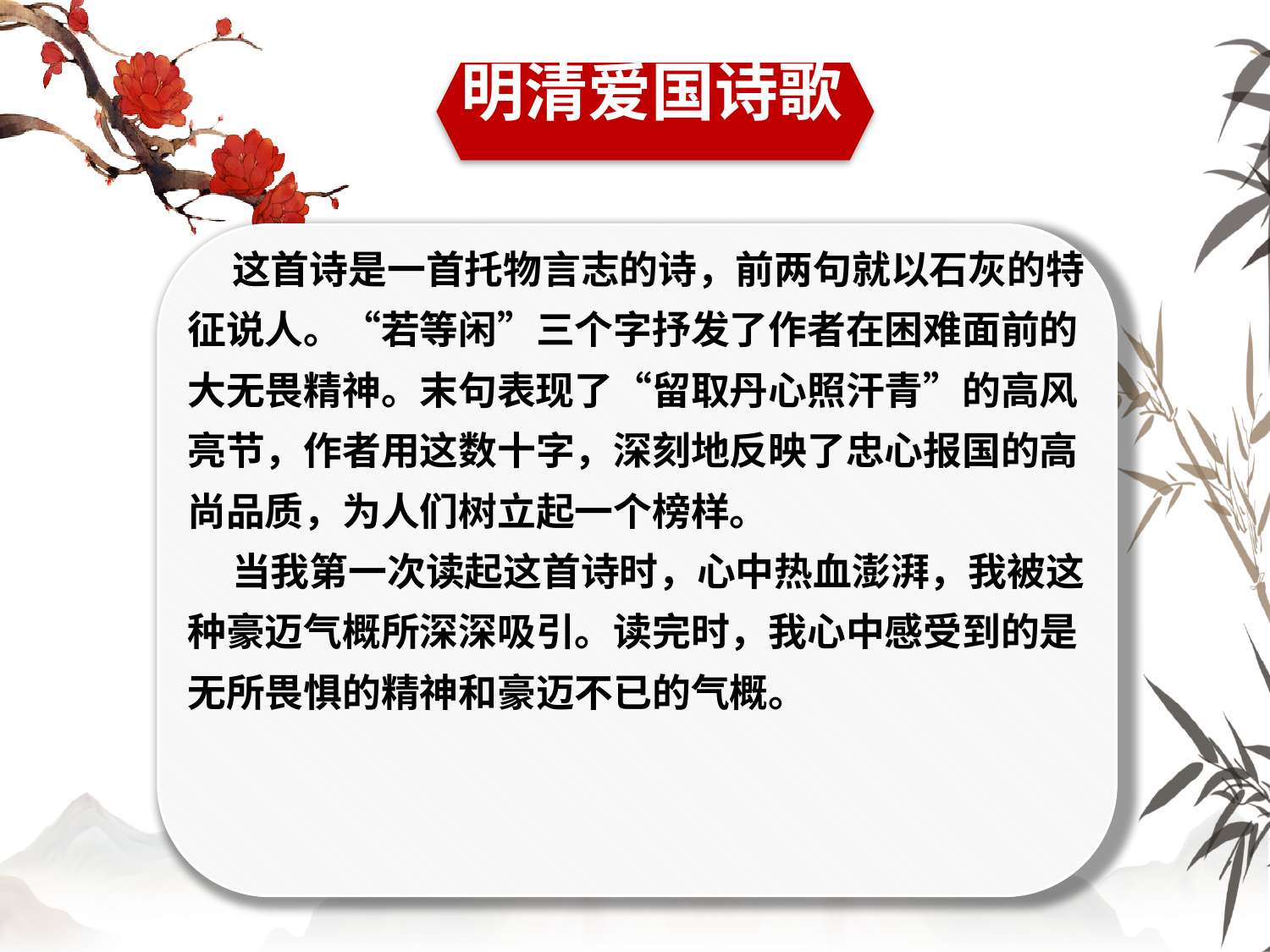

明清爱国诗歌

    这首诗是一首托物言志的诗，前两句就以石灰的特征说人。“若等闲”三个字抒发了作者在困难面前的大无畏精神。末句表现了“留取丹心照汗青”的高风亮节，作者用这数十字，深刻地反映了忠心报国的高尚品质，为人们树立起一个榜样。
    当我第一次读起这首诗时，心中热血澎湃，我被这种豪迈气概所深深吸引。读完时，我心中感受到的是无所畏惧的精神和豪迈不已的气概。